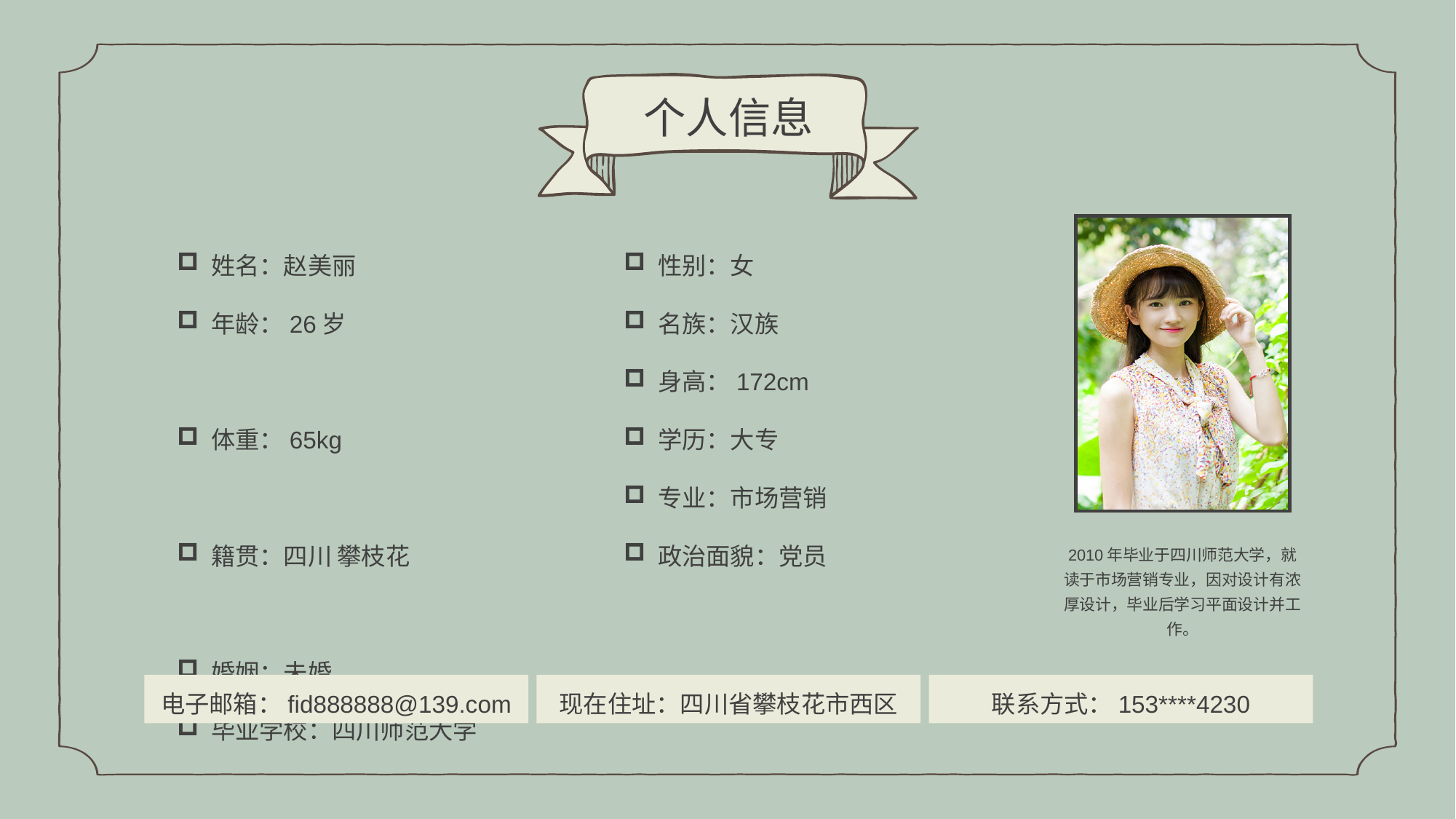

个人信息
性别：女
名族：汉族
身高：172cm
学历：大专
专业：市场营销
政治面貌：党员

2010年毕业于四川师范大学，就读于市场营销专业，因对设计有浓厚设计，毕业后学习平面设计并工作。
姓名：赵美丽
年龄：26岁
体重：65kg
籍贯：四川 攀枝花
婚姻：未婚
毕业学校：四川师范大学
电子邮箱：fid888888@139.com
现在住址：四川省攀枝花市西区
联系方式：153****4230